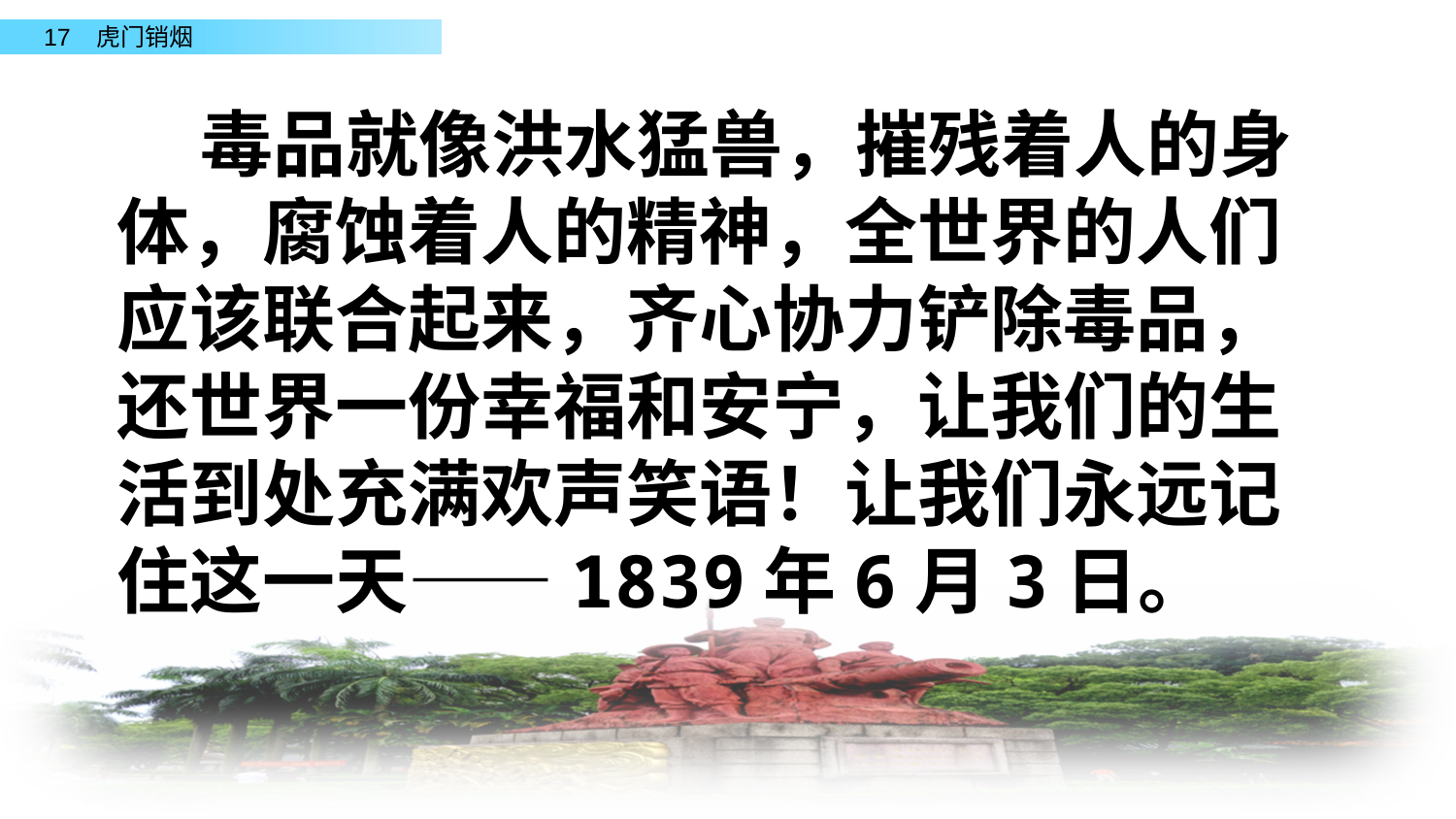

毒品就像洪水猛兽，摧残着人的身体，腐蚀着人的精神，全世界的人们应该联合起来，齐心协力铲除毒品，还世界一份幸福和安宁，让我们的生活到处充满欢声笑语！让我们永远记住这一天——1839年6月3日。